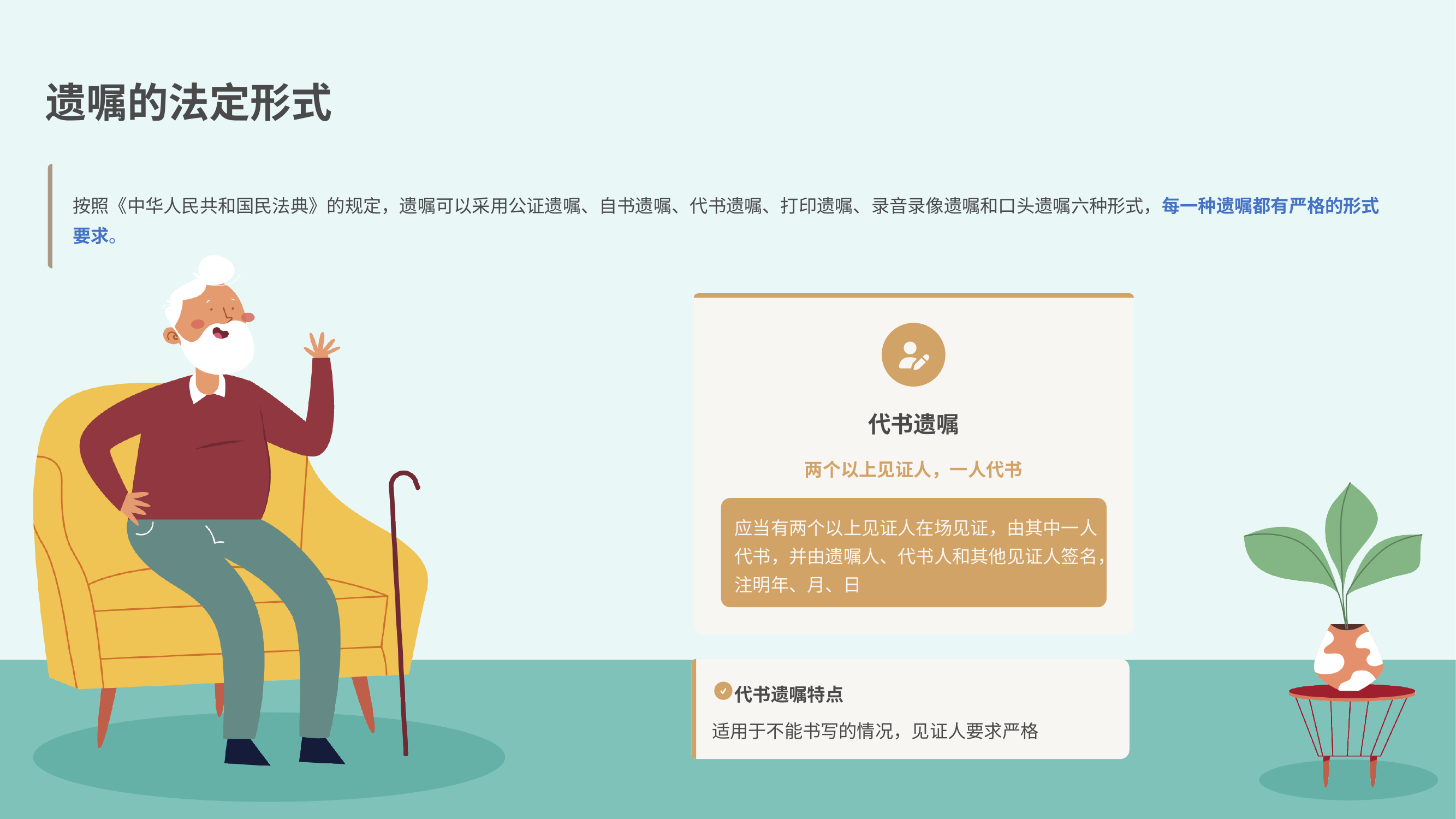

遗嘱的法定形式

按照《中华人民共和国民法典》的规定，遗嘱可以采用公证遗嘱、自书遗嘱、代书遗嘱、打印遗嘱、录音录像遗嘱和口头遗嘱六种形式，每一种遗嘱都有严格的形式要求。

代书遗嘱
两个以上见证人，一人代书

应当有两个以上见证人在场见证，由其中一人代书，并由遗嘱人、代书人和其他见证人签名，注明年、月、日

代书遗嘱特点

适用于不能书写的情况，见证人要求严格